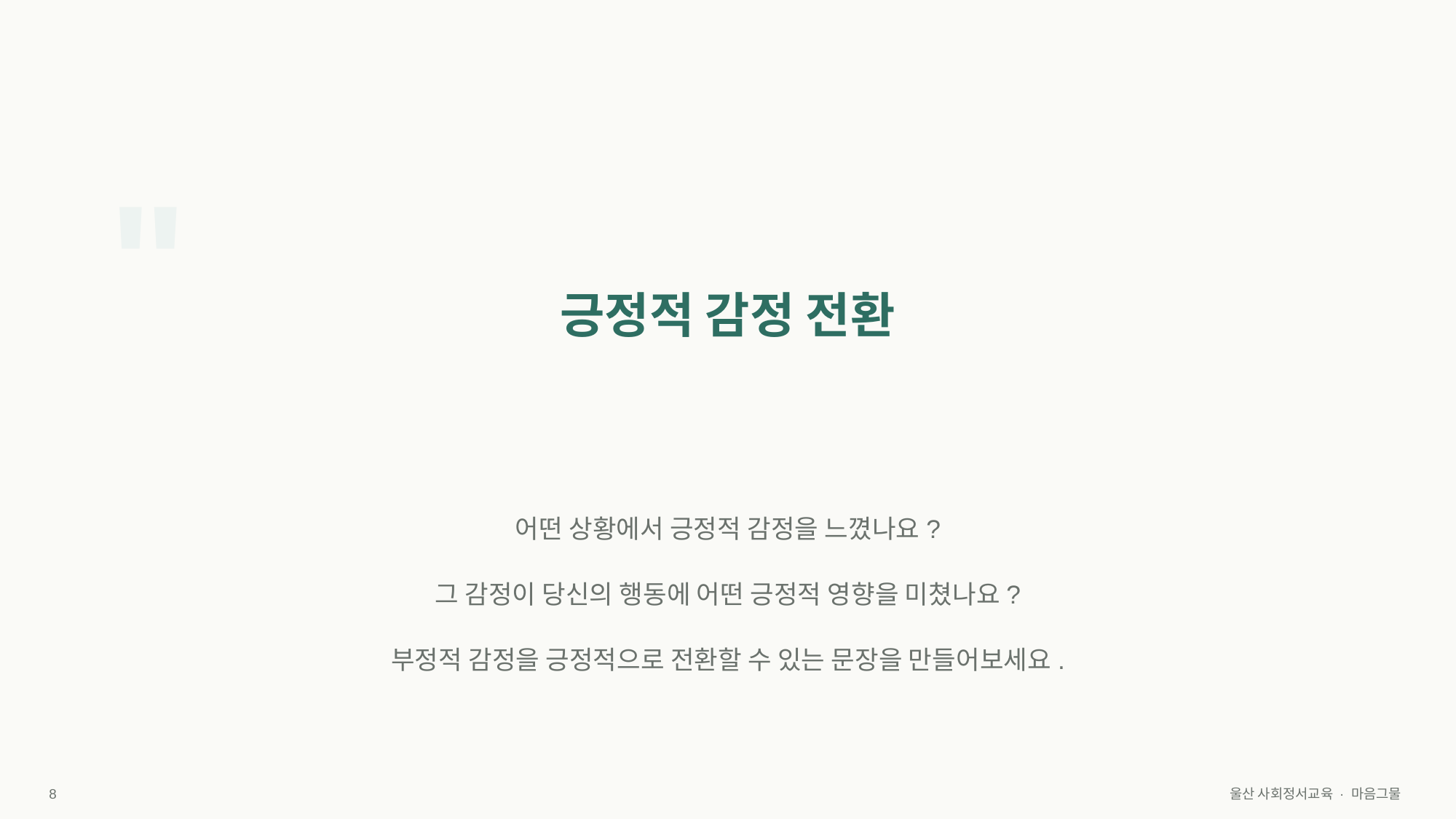

"
긍정적 감정 전환
어떤 상황에서 긍정적 감정을 느꼈나요?
그 감정이 당신의 행동에 어떤 긍정적 영향을 미쳤나요?
부정적 감정을 긍정적으로 전환할 수 있는 문장을 만들어보세요.
8
울산 사회정서교육 · 마음그물